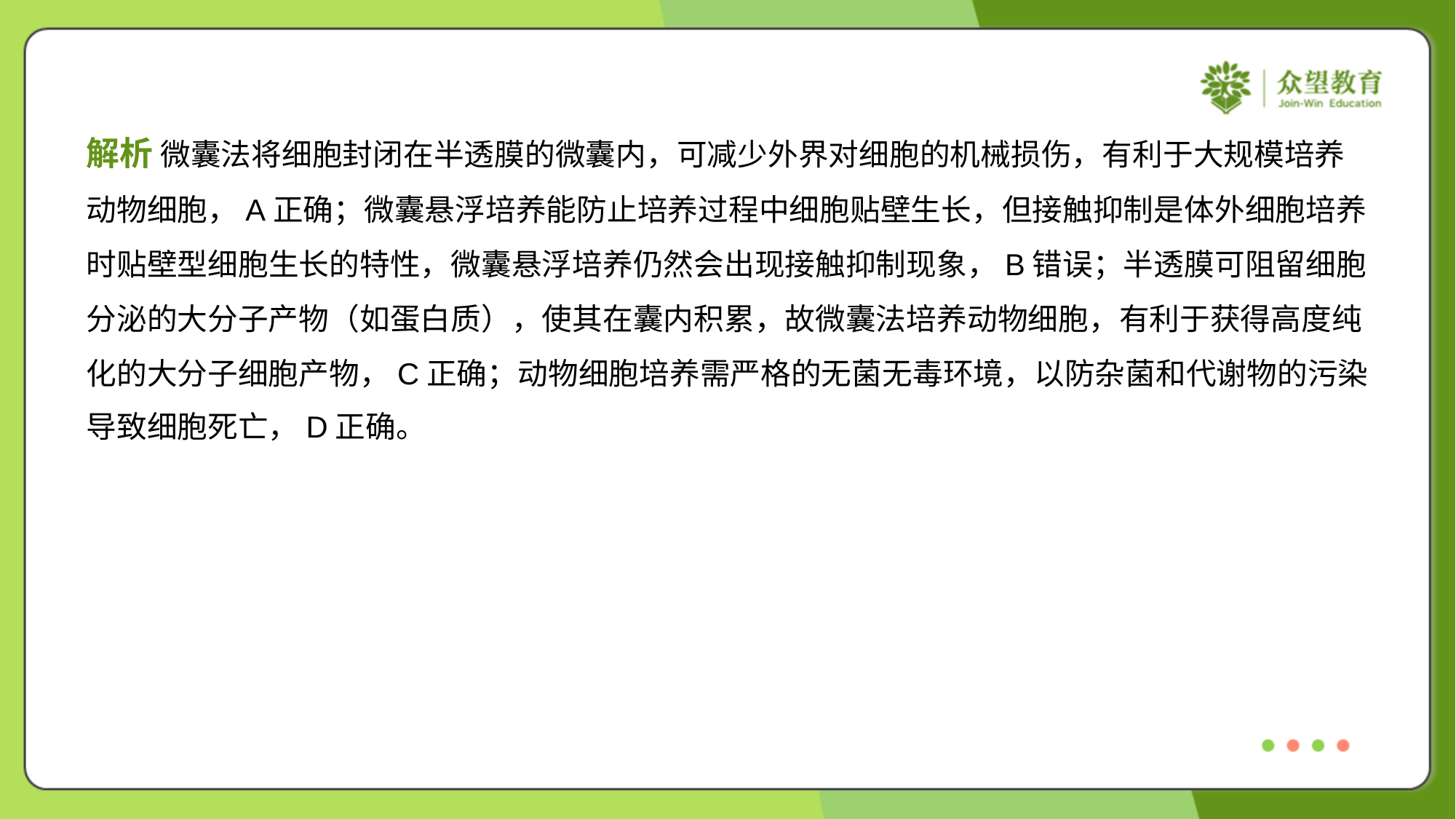

解析 微囊法将细胞封闭在半透膜的微囊内，可减少外界对细胞的机械损伤，有利于大规模培养
动物细胞，A正确；微囊悬浮培养能防止培养过程中细胞贴壁生长，但接触抑制是体外细胞培养
时贴壁型细胞生长的特性，微囊悬浮培养仍然会出现接触抑制现象，B错误；半透膜可阻留细胞
分泌的大分子产物（如蛋白质），使其在囊内积累，故微囊法培养动物细胞，有利于获得高度纯
化的大分子细胞产物，C正确；动物细胞培养需严格的无菌无毒环境，以防杂菌和代谢物的污染
导致细胞死亡，D正确。